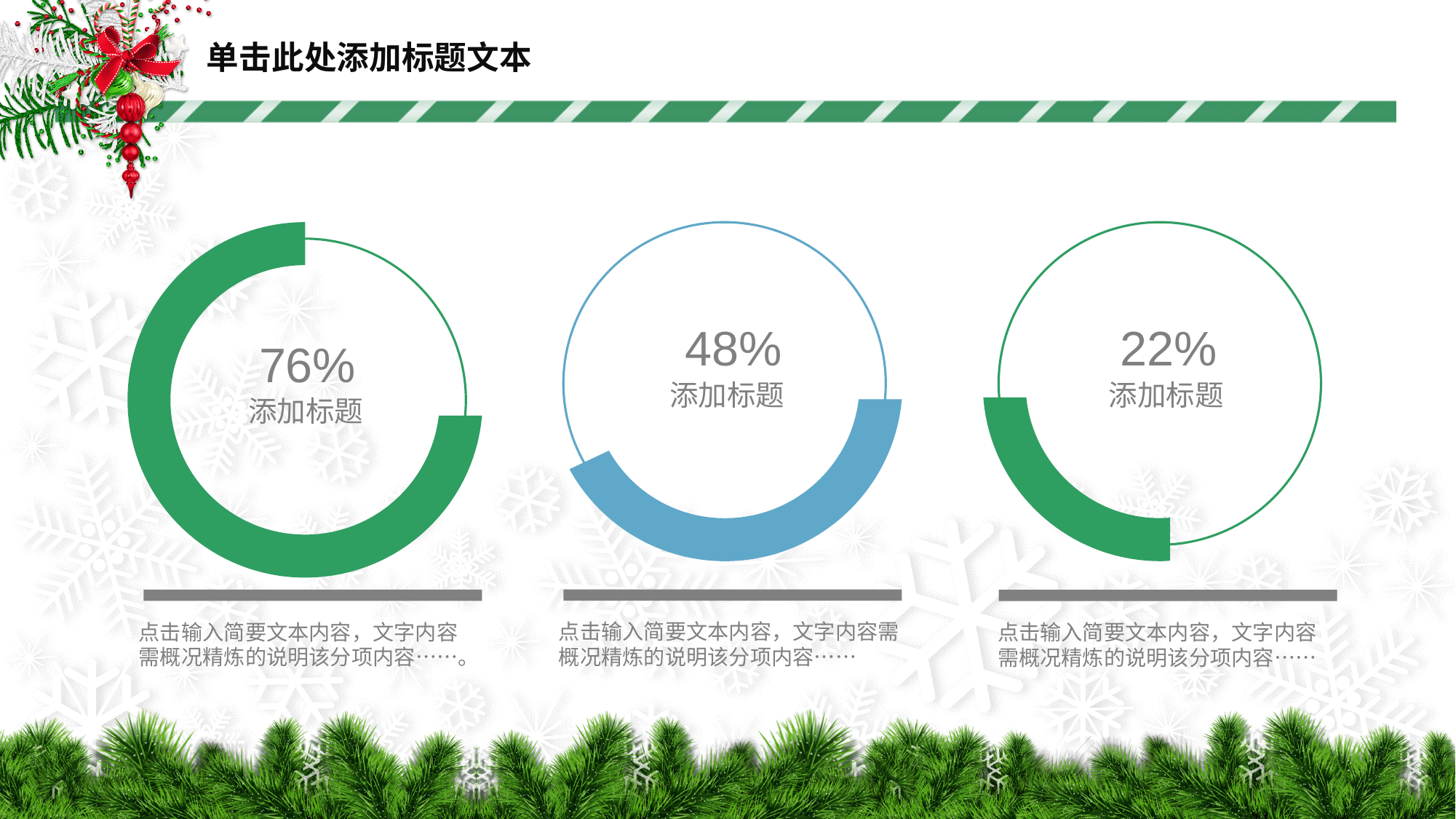

# 单击此处添加标题文本

48%
添加标题

22%
添加标题

76%
添加标题

点击输入简要文本内容，文字内容需概况精炼的说明该分项内容……

点击输入简要文本内容，文字内容需概况精炼的说明该分项内容……。

点击输入简要文本内容，文字内容需概况精炼的说明该分项内容……